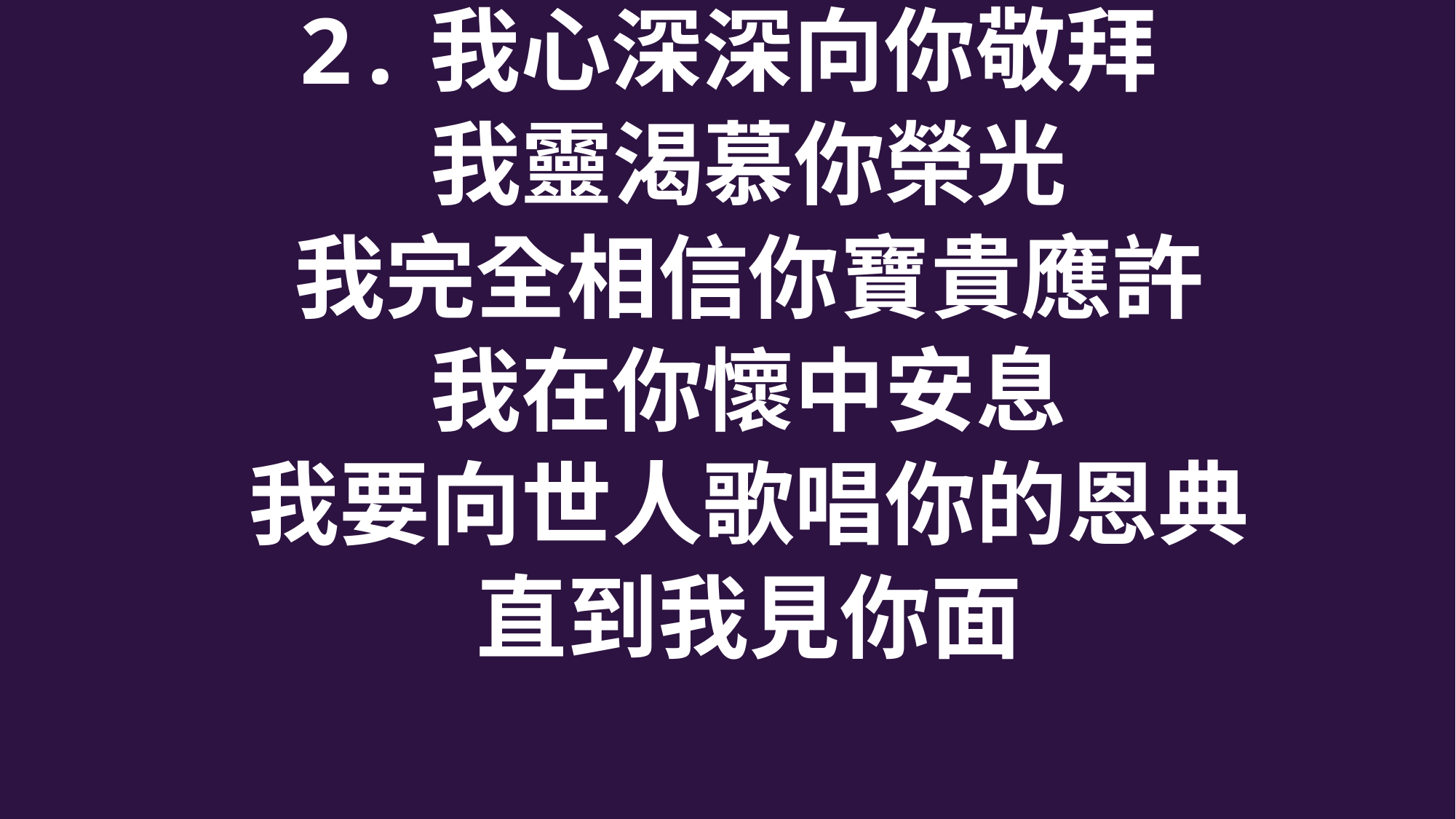

2.我心深深向你敬拜
 我靈渴慕你榮光
 我完全相信你寶貴應許
 我在你懷中安息
 我要向世人歌唱你的恩典
 直到我見你面